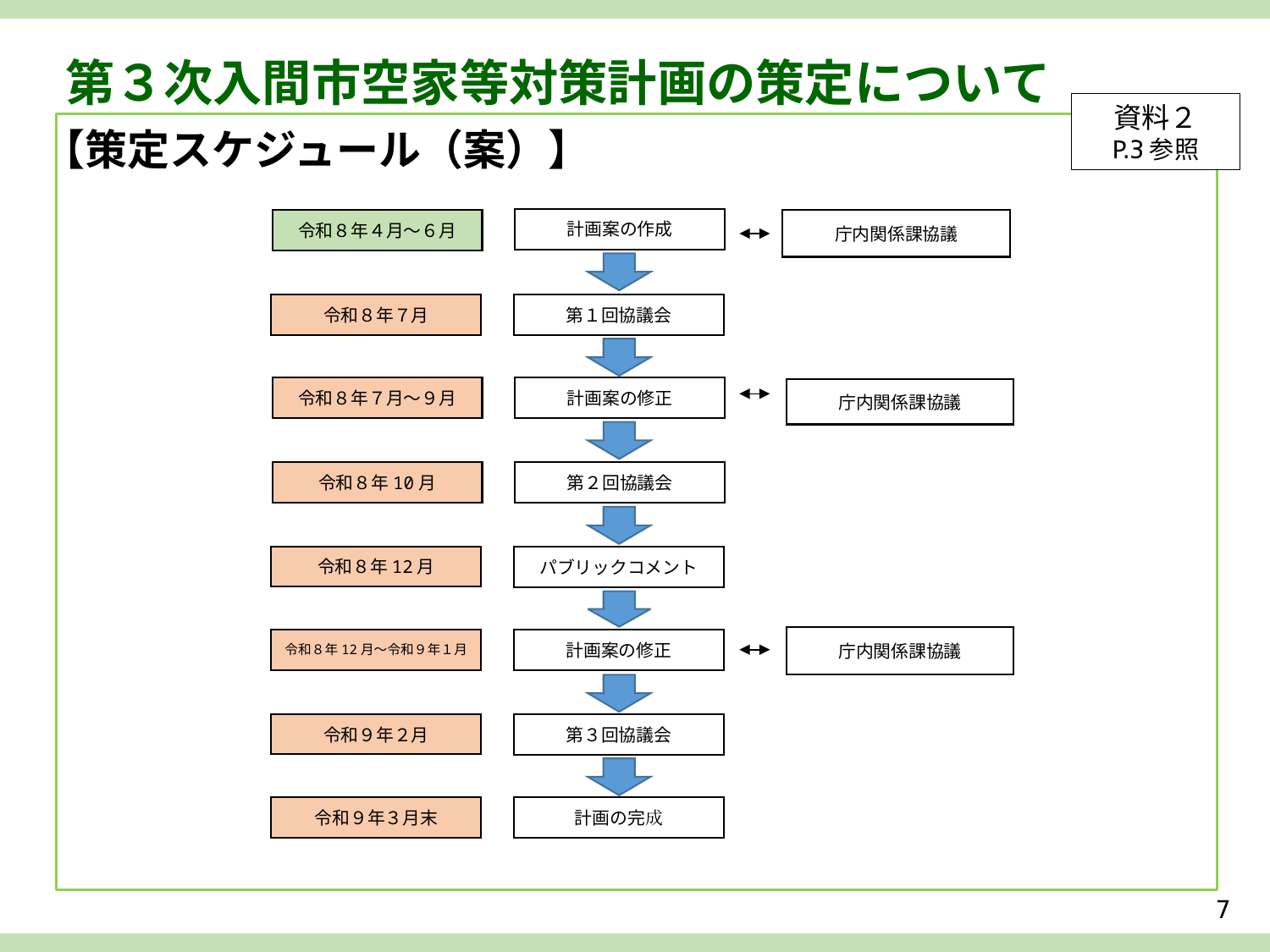

第３次入間市空家等対策計画の策定について
資料２
P.3参照
【策定スケジュール（案）】

計画案の作成

第１回協議会

計画案の修正

第２回協議会

パブリックコメント

計画案の修正

第３回協議会

計画の完成
令和８年４月～６月
令和８年７月
令和８年７月～９月
令和８年10月
令和８年12月
令和８年12月～令和９年１月
令和９年２月
令和９年３月末
庁内関係課協議

庁内関係課協議
庁内関係課協議
7